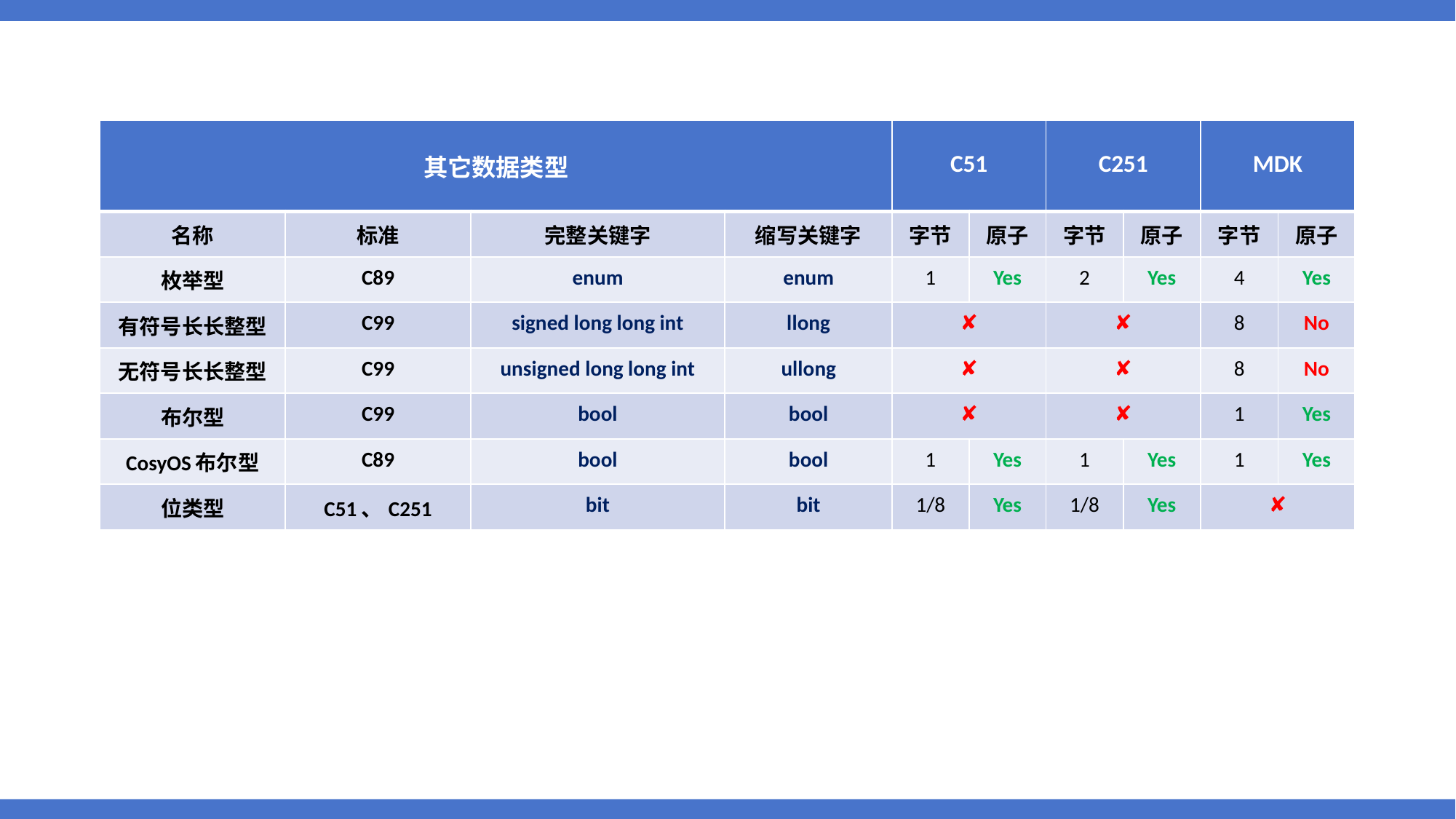

| 其它数据类型 |  |  |  | C51 |  | C251 |  | MDK |  |
| --- | --- | --- | --- | --- | --- | --- | --- | --- | --- |
| 名称 | 标准 | 完整关键字 | 缩写关键字 | 字节 | 原子 | 字节 | 原子 | 字节 | 原子 |
| 枚举型 | C89 | enum | enum | 1 | Yes | 2 | Yes | 4 | Yes |
| 有符号长长整型 | C99 | signed long long int | llong | ✘ |  | ✘ |  | 8 | No |
| 无符号长长整型 | C99 | unsigned long long int | ullong | ✘ |  | ✘ |  | 8 | No |
| 布尔型 | C99 | bool | bool | ✘ |  | ✘ |  | 1 | Yes |
| CosyOS布尔型 | C89 | bool | bool | 1 | Yes | 1 | Yes | 1 | Yes |
| 位类型 | C51、C251 | bit | bit | 1/8 | Yes | 1/8 | Yes | ✘ |  |